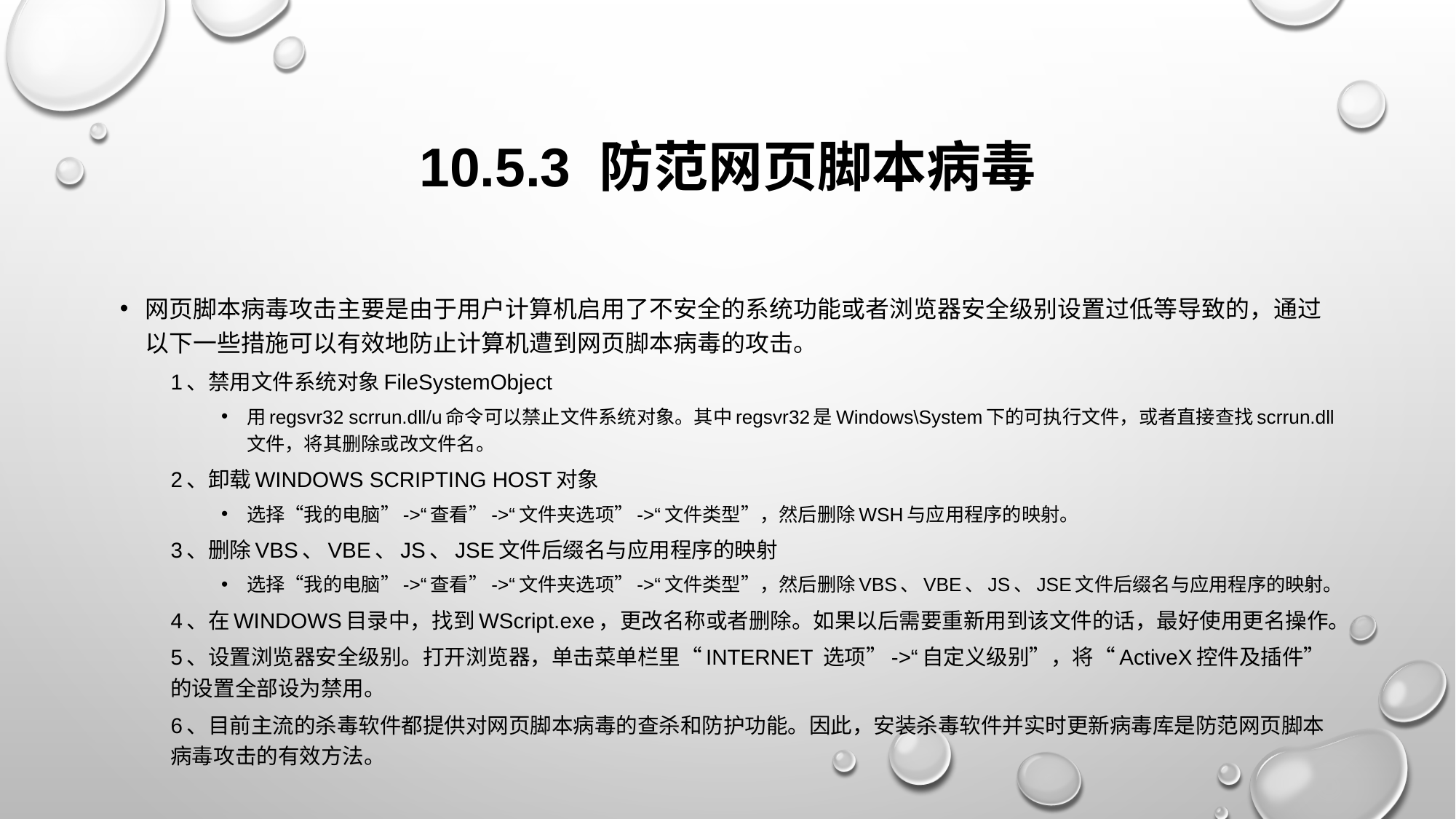

# 10.5.3 防范网页脚本病毒
网页脚本病毒攻击主要是由于用户计算机启用了不安全的系统功能或者浏览器安全级别设置过低等导致的，通过以下一些措施可以有效地防止计算机遭到网页脚本病毒的攻击。
1、禁用文件系统对象FileSystemObject
用regsvr32 scrrun.dll/u命令可以禁止文件系统对象。其中regsvr32是Windows\System下的可执行文件，或者直接查找scrrun.dll文件，将其删除或改文件名。
2、卸载Windows Scripting Host对象
选择“我的电脑”->“查看”->“文件夹选项”->“文件类型”，然后删除WSH与应用程序的映射。
3、删除VBS、VBE、JS、JSE文件后缀名与应用程序的映射
选择“我的电脑”->“查看”->“文件夹选项”->“文件类型”，然后删除VBS、VBE、JS、JSE文件后缀名与应用程序的映射。
4、在Windows目录中，找到WScript.exe，更改名称或者删除。如果以后需要重新用到该文件的话，最好使用更名操作。
5、设置浏览器安全级别。打开浏览器，单击菜单栏里“Internet 选项”->“自定义级别”，将“ActiveX控件及插件”的设置全部设为禁用。
6、目前主流的杀毒软件都提供对网页脚本病毒的查杀和防护功能。因此，安装杀毒软件并实时更新病毒库是防范网页脚本病毒攻击的有效方法。